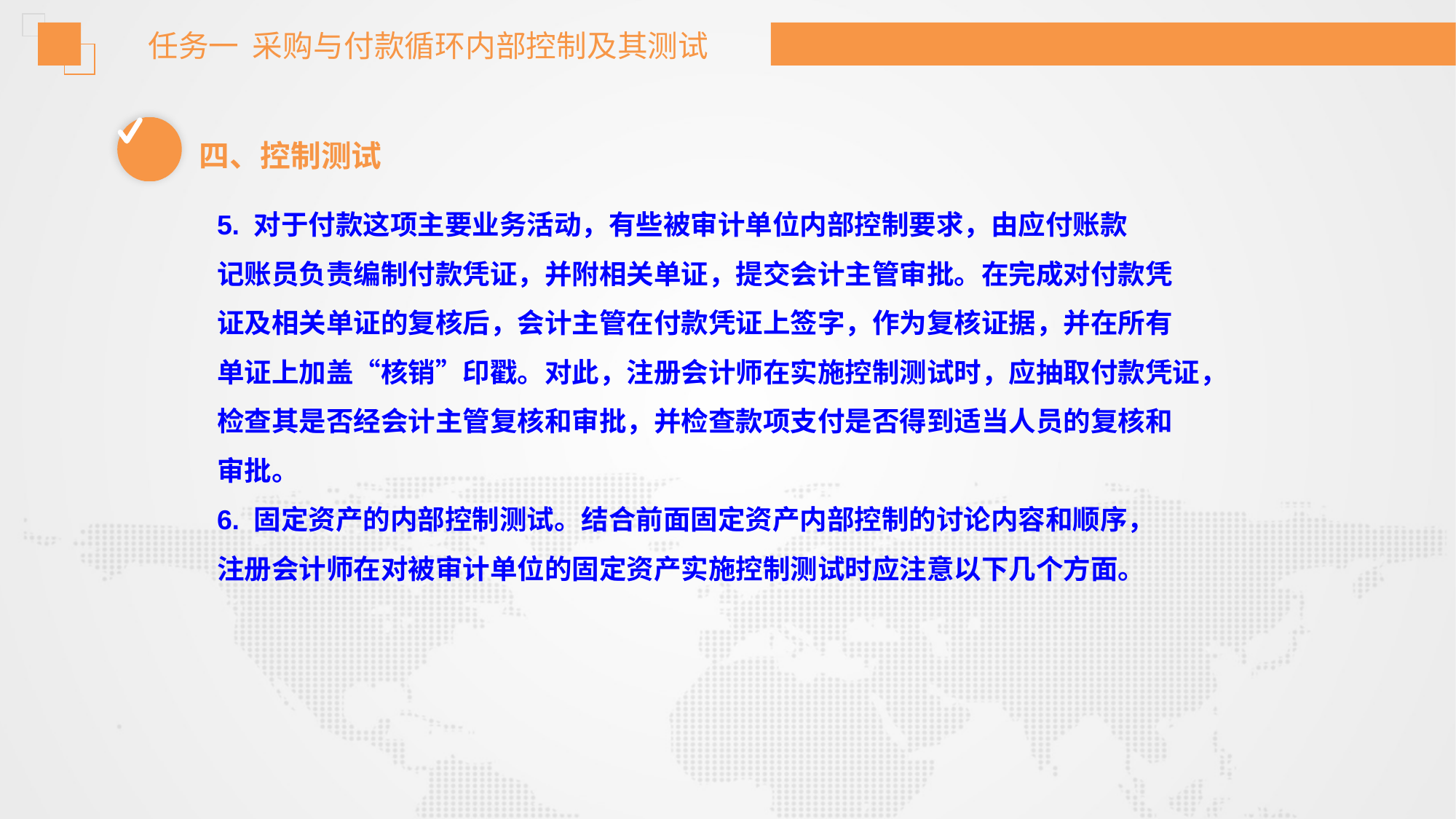

任务一  采购与付款循环内部控制及其测试

四、控制测试
5. 对于付款这项主要业务活动，有些被审计单位内部控制要求，由应付账款
记账员负责编制付款凭证，并附相关单证，提交会计主管审批。在完成对付款凭
证及相关单证的复核后，会计主管在付款凭证上签字，作为复核证据，并在所有
单证上加盖“核销”印戳。对此，注册会计师在实施控制测试时，应抽取付款凭证，
检查其是否经会计主管复核和审批，并检查款项支付是否得到适当人员的复核和
审批。
6. 固定资产的内部控制测试。结合前面固定资产内部控制的讨论内容和顺序，
注册会计师在对被审计单位的固定资产实施控制测试时应注意以下几个方面。